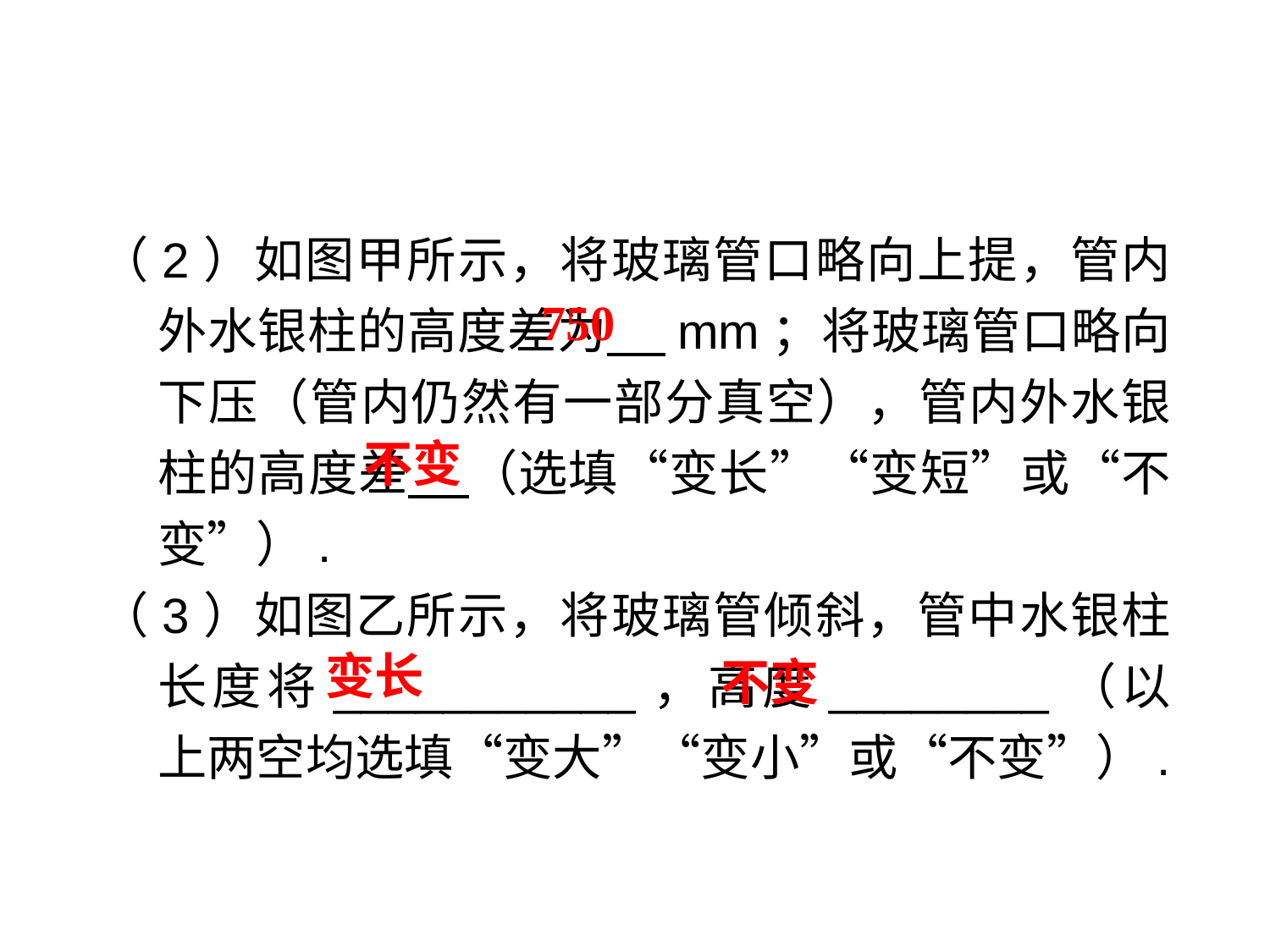

（2）如图甲所示，将玻璃管口略向上提，管内外水银柱的高度差为     mm；将玻璃管口略向下压（管内仍然有一部分真空），管内外水银柱的高度差     （选填“变长”“变短”或“不变”）.
（3）如图乙所示，将玻璃管倾斜，管中水银柱长度将___________，高度________（以上两空均选填“变大”“变小”或“不变”）.
750
不变
变长
不变